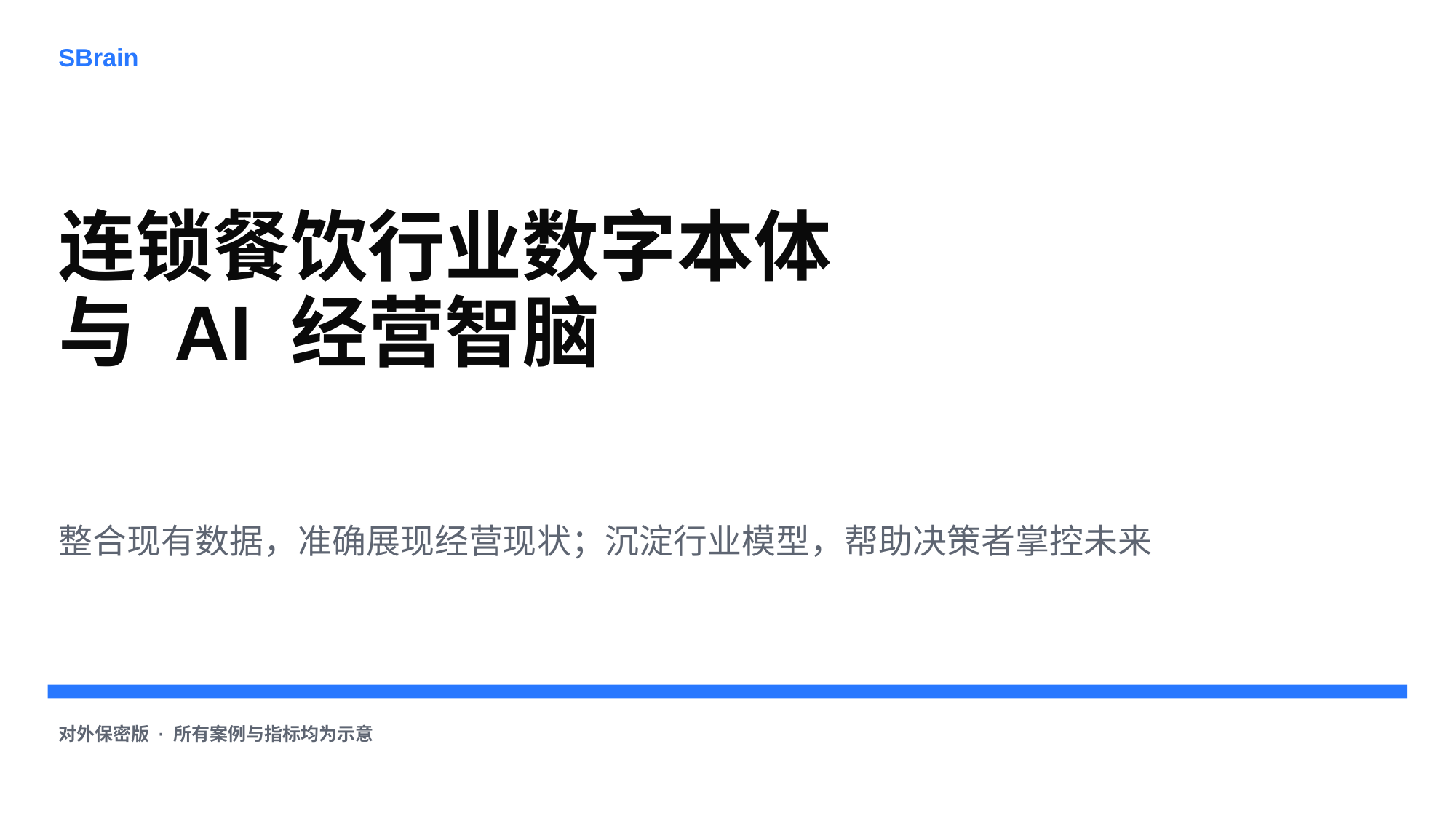

SBrain
连锁餐饮行业数字本体
与 AI 经营智脑
整合现有数据，准确展现经营现状；沉淀行业模型，帮助决策者掌控未来

对外保密版 · 所有案例与指标均为示意